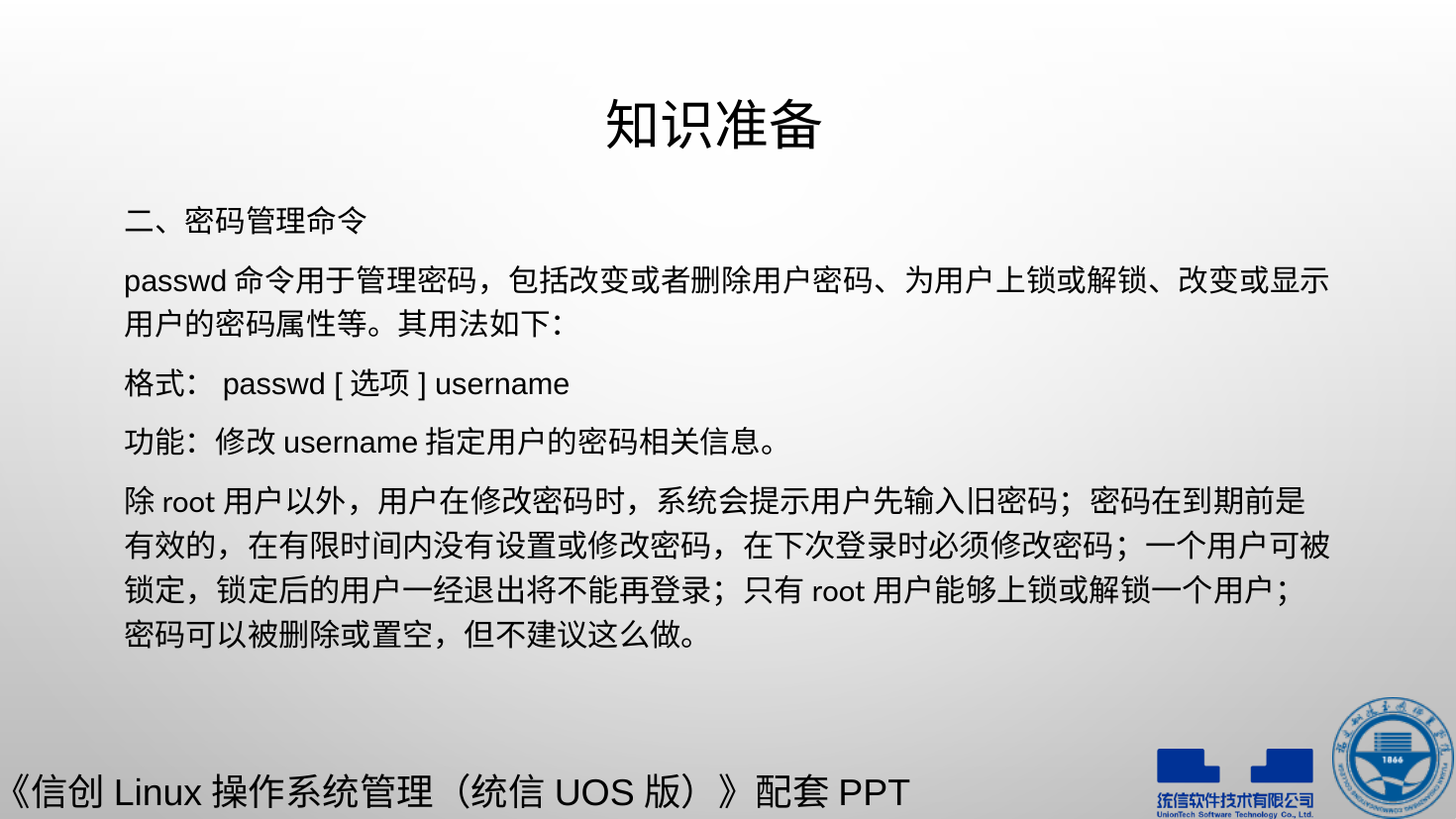

# 知识准备
二、密码管理命令
passwd命令用于管理密码，包括改变或者删除用户密码、为用户上锁或解锁、改变或显示用户的密码属性等。其用法如下：
格式：passwd [选项] username
功能：修改username指定用户的密码相关信息。
除root用户以外，用户在修改密码时，系统会提示用户先输入旧密码；密码在到期前是有效的，在有限时间内没有设置或修改密码，在下次登录时必须修改密码；一个用户可被锁定，锁定后的用户一经退出将不能再登录；只有root用户能够上锁或解锁一个用户；密码可以被删除或置空，但不建议这么做。